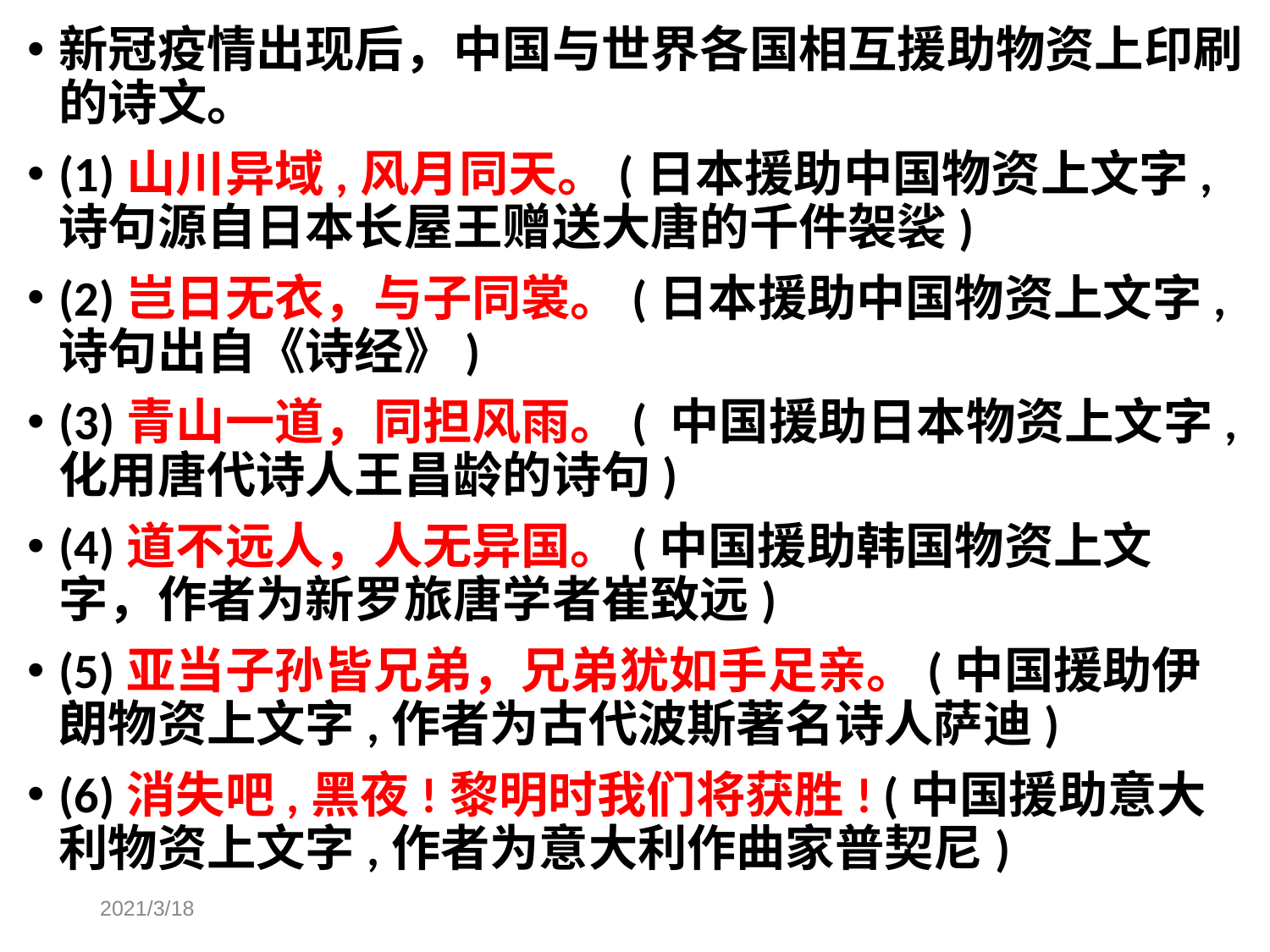

新冠疫情出现后，中国与世界各国相互援助物资上印刷的诗文。
(1)山川异域,风月同天。(日本援助中国物资上文字,诗句源自日本长屋王赠送大唐的千件袈裟)
(2)岂日无衣，与子同裳。(日本援助中国物资上文字,诗句出自《诗经》)
(3)青山一道，同担风雨。( 中国援助日本物资上文字,化用唐代诗人王昌龄的诗句)
(4)道不远人，人无异国。(中国援助韩国物资上文字，作者为新罗旅唐学者崔致远)
(5)亚当子孙皆兄弟，兄弟犹如手足亲。(中国援助伊朗物资上文字,作者为古代波斯著名诗人萨迪)
(6)消失吧,黑夜!黎明时我们将获胜! (中国援助意大利物资上文字,作者为意大利作曲家普契尼)
2021/3/18